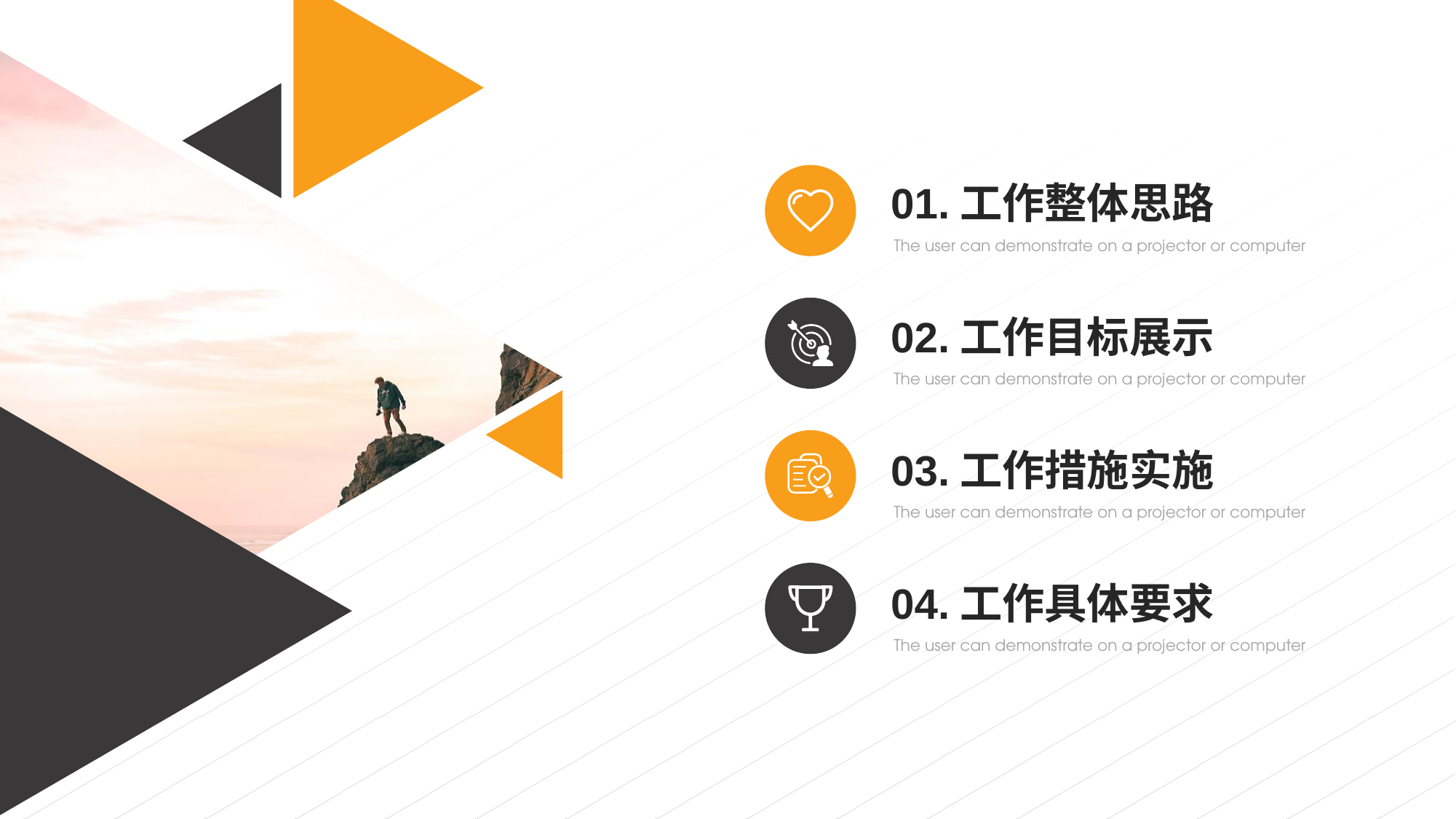

01.工作整体思路
The user can demonstrate on a projector or computer

02.工作目标展示
The user can demonstrate on a projector or computer

03.工作措施实施
The user can demonstrate on a projector or computer

04.工作具体要求
The user can demonstrate on a projector or computer